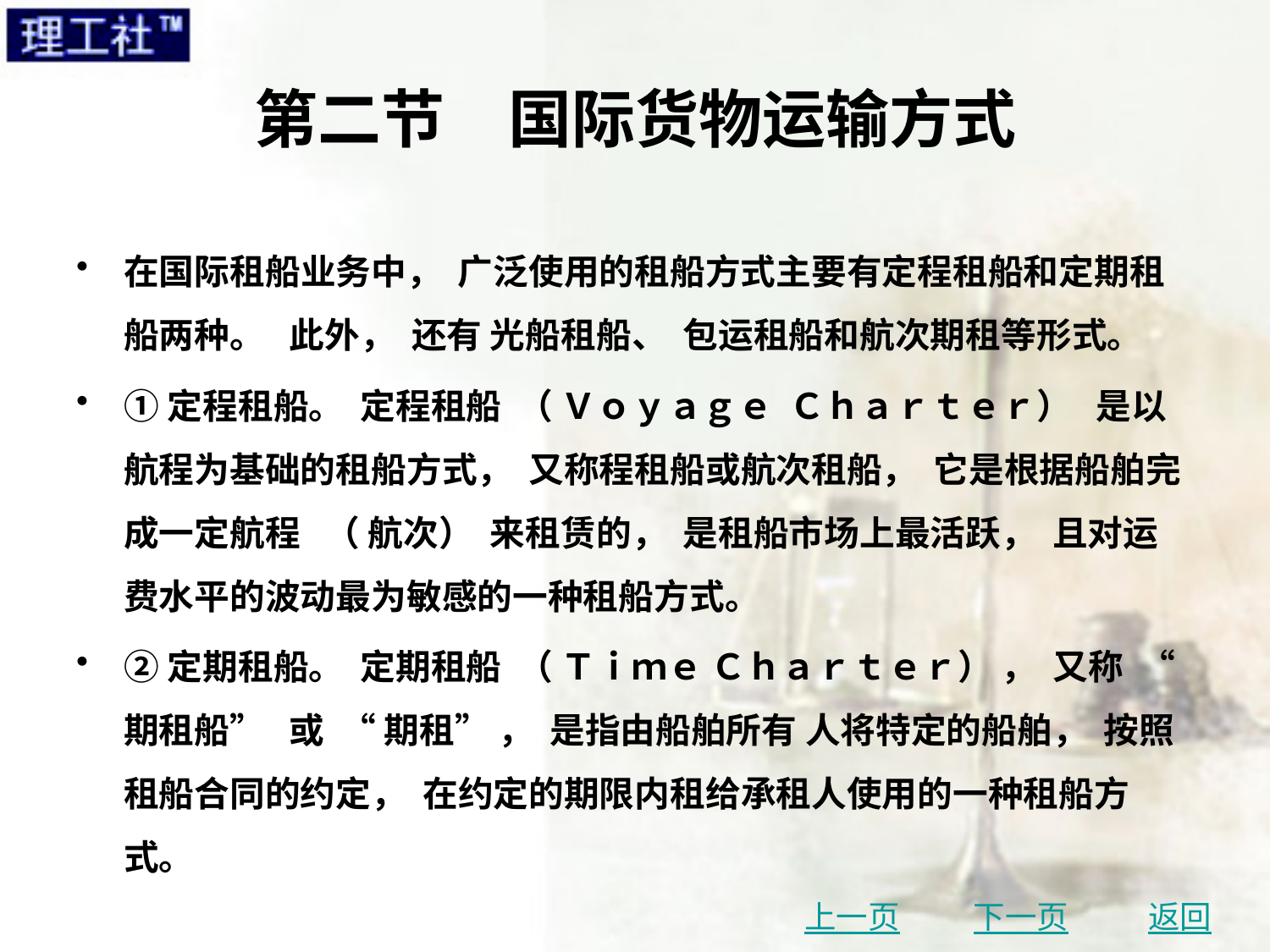

# 第二节　国际货物运输方式
在国际租船业务中，  广泛使用的租船方式主要有定程租船和定期租船两种。   此外，  还有 光船租船、  包运租船和航次期租等形式。
①定程租船。  定程租船  （ Ｖｏｙａｇｅ  Ｃｈａｒｔｅｒ）   是以航程为基础的租船方式，  又称程租船或航次租船，  它是根据船舶完成一定航程   （ 航次）  来租赁的，  是租船市场上最活跃，  且对运 费水平的波动最为敏感的一种租船方式。
②定期租船。  定期租船  （ Ｔｉｍｅ Ｃｈａｒｔｅｒ） ，  又称  “ 期租船”   或  “ 期租” ，  是指由船舶所有 人将特定的船舶，  按照租船合同的约定，  在约定的期限内租给承租人使用的一种租船方式。
上一页
下一页
返回